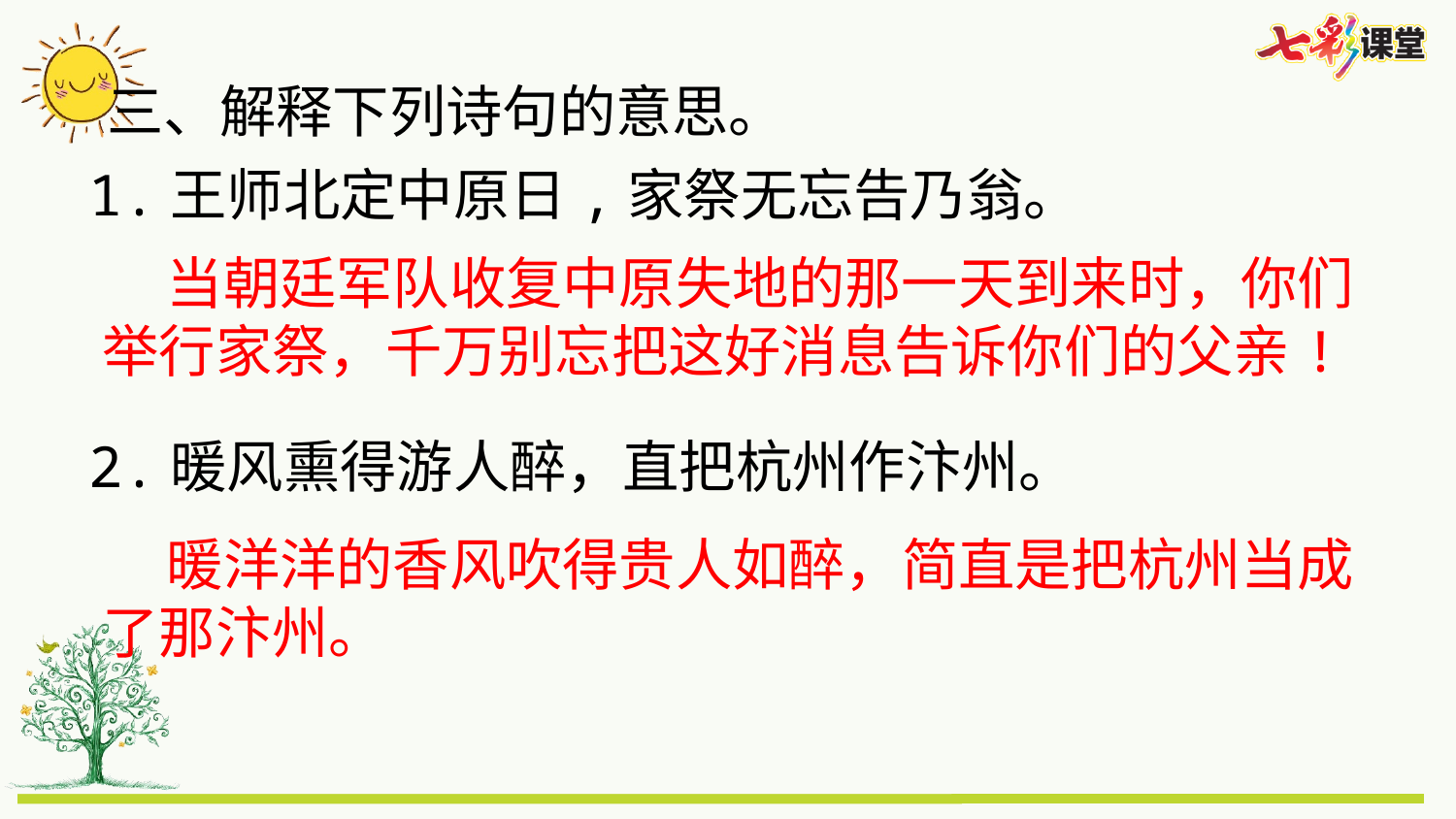

三、解释下列诗句的意思。
1.王师北定中原日,家祭无忘告乃翁。

2.暖风熏得游人醉，直把杭州作汴州。
    当朝廷军队收复中原失地的那一天到来时，你们举行家祭，千万别忘把这好消息告诉你们的父亲!
    暖洋洋的香风吹得贵人如醉，简直是把杭州当成了那汴州。